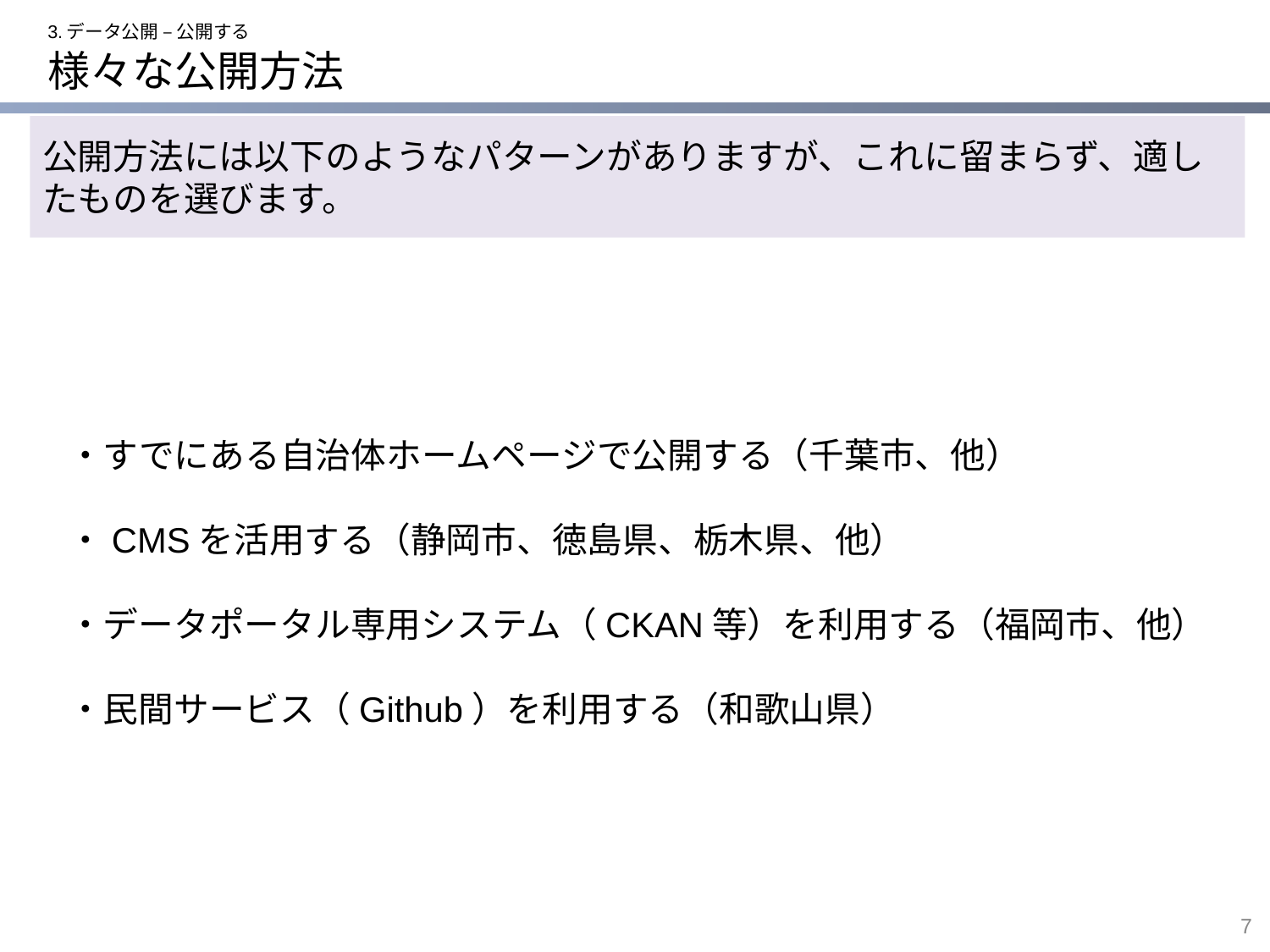

3.データ公開 – 公開する
# 様々な公開方法
公開方法には以下のようなパターンがありますが、これに留まらず、適したものを選びます。
・すでにある自治体ホームページで公開する（千葉市、他）

・CMSを活用する（静岡市、徳島県、栃木県、他）

・データポータル専用システム（CKAN等）を利用する（福岡市、他）

・民間サービス（Github）を利用する（和歌山県）

7